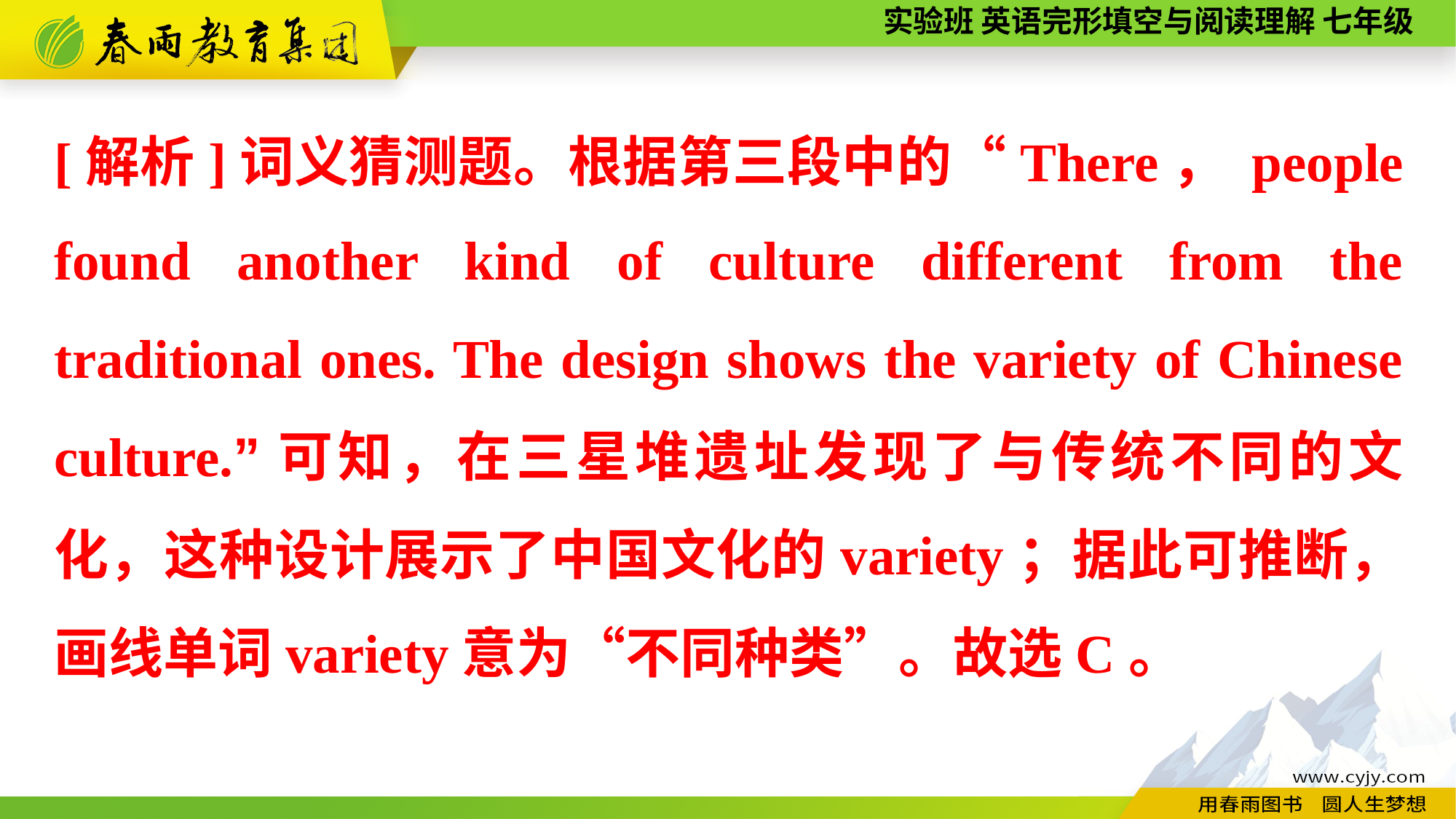

[解析]词义猜测题。根据第三段中的“There， people found another kind of culture different from the traditional ones. The design shows the variety of Chinese culture.”可知，在三星堆遗址发现了与传统不同的文化，这种设计展示了中国文化的variety；据此可推断，画线单词variety意为“不同种类”。故选C。